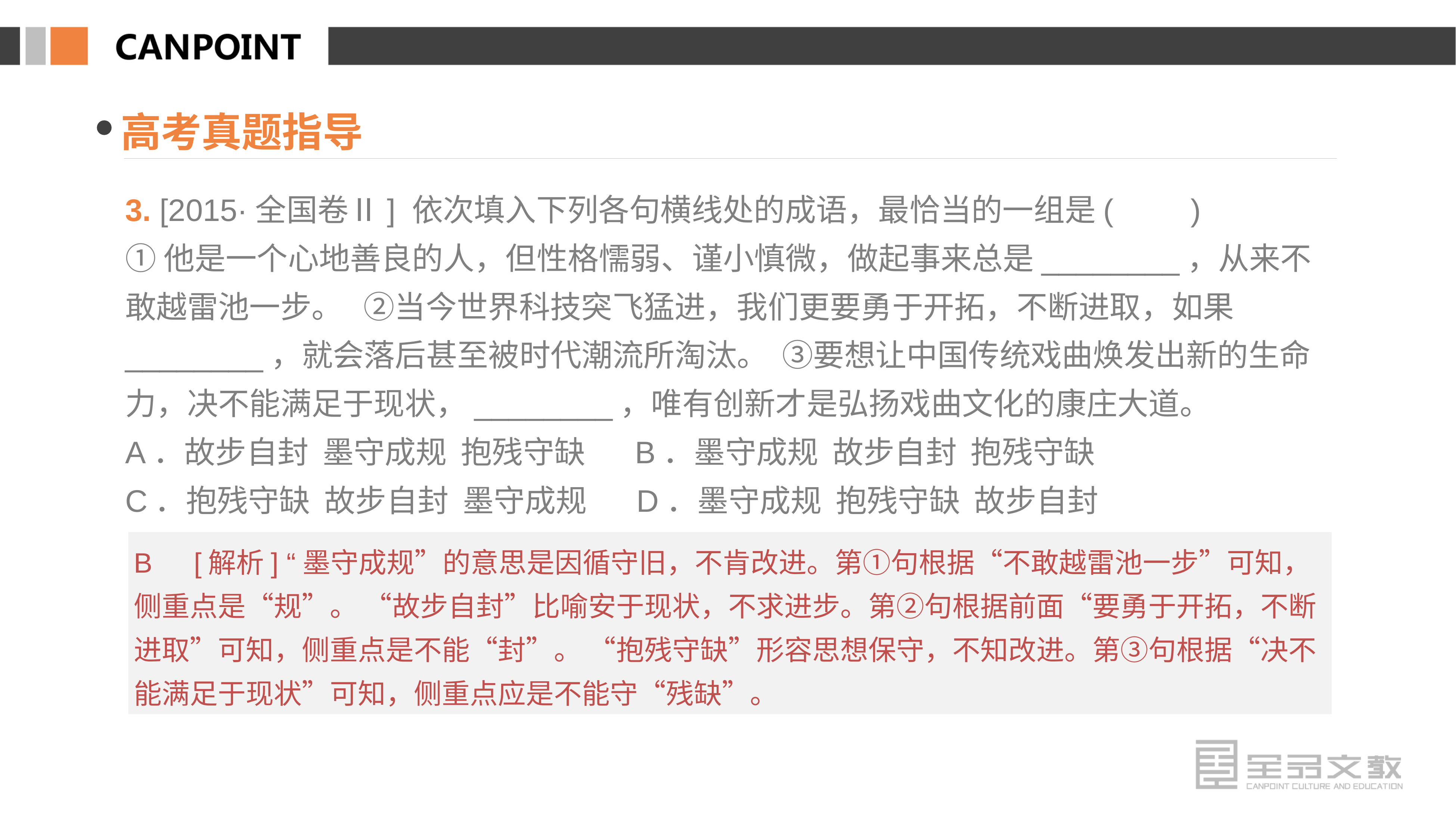

高考真题指导

3. [2015·全国卷Ⅱ] 依次填入下列各句横线处的成语，最恰当的一组是(　　)
①他是一个心地善良的人，但性格懦弱、谨小慎微，做起事来总是________，从来不敢越雷池一步。   ②当今世界科技突飞猛进，我们更要勇于开拓，不断进取，如果________，就会落后甚至被时代潮流所淘汰。  ③要想让中国传统戏曲焕发出新的生命力，决不能满足于现状，________，唯有创新才是弘扬戏曲文化的康庄大道。
A．故步自封  墨守成规  抱残守缺      B．墨守成规  故步自封  抱残守缺
C．抱残守缺  故步自封  墨守成规      D．墨守成规  抱残守缺  故步自封

B　[解析] “墨守成规”的意思是因循守旧，不肯改进。第①句根据“不敢越雷池一步”可知，侧重点是“规”。 “故步自封”比喻安于现状，不求进步。第②句根据前面“要勇于开拓，不断进取”可知，侧重点是不能“封”。 “抱残守缺”形容思想保守，不知改进。第③句根据“决不能满足于现状”可知，侧重点应是不能守“残缺”。